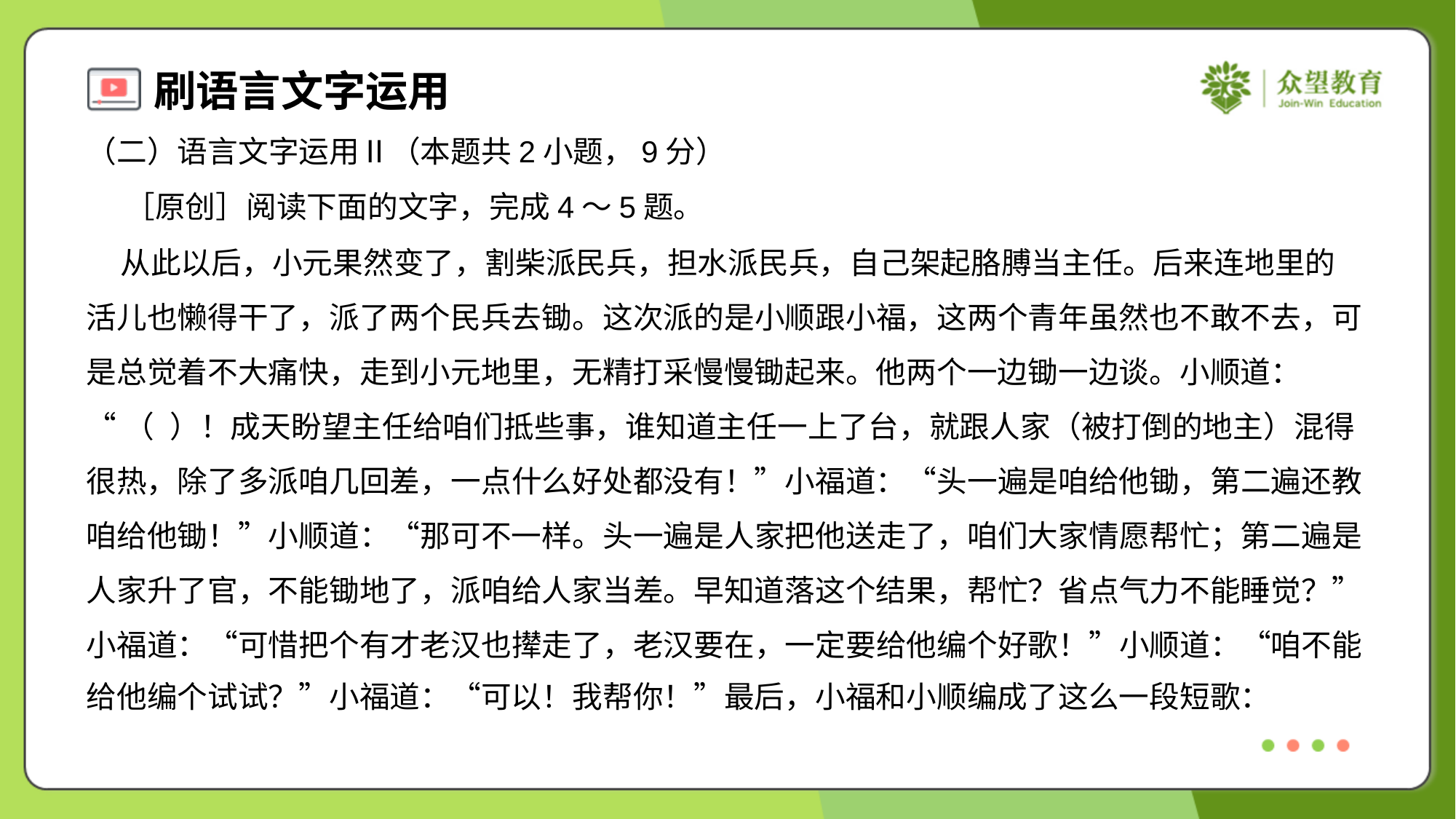

（二）语言文字运用Ⅱ（本题共2小题，9分）
    ［原创］阅读下面的文字，完成4～5题。
    从此以后，小元果然变了，割柴派民兵，担水派民兵，自己架起胳膊当主任。后来连地里的
活儿也懒得干了，派了两个民兵去锄。这次派的是小顺跟小福，这两个青年虽然也不敢不去，可
是总觉着不大痛快，走到小元地里，无精打采慢慢锄起来。他两个一边锄一边谈。小顺道：
“（  ）！成天盼望主任给咱们抵些事，谁知道主任一上了台，就跟人家（被打倒的地主）混得
很热，除了多派咱几回差，一点什么好处都没有！”小福道：“头一遍是咱给他锄，第二遍还教
咱给他锄！”小顺道：“那可不一样。头一遍是人家把他送走了，咱们大家情愿帮忙；第二遍是
人家升了官，不能锄地了，派咱给人家当差。早知道落这个结果，帮忙？省点气力不能睡觉？”
小福道：“可惜把个有才老汉也撵走了，老汉要在，一定要给他编个好歌！”小顺道：“咱不能
给他编个试试？”小福道：“可以！我帮你！”最后，小福和小顺编成了这么一段短歌：